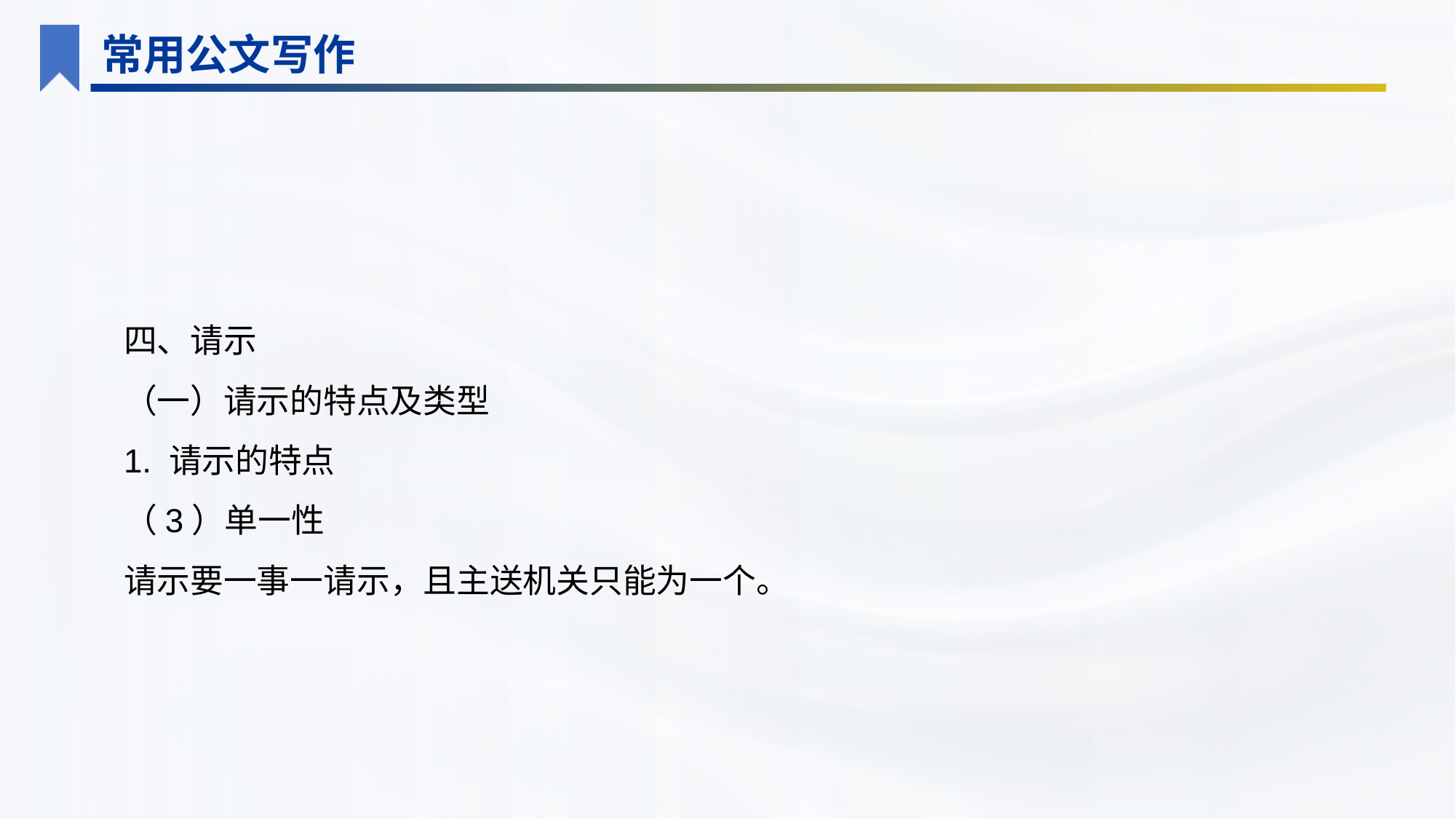

常用公文写作
四、请示
（一）请示的特点及类型
1. 请示的特点
（3）单一性
请示要一事一请示，且主送机关只能为一个。